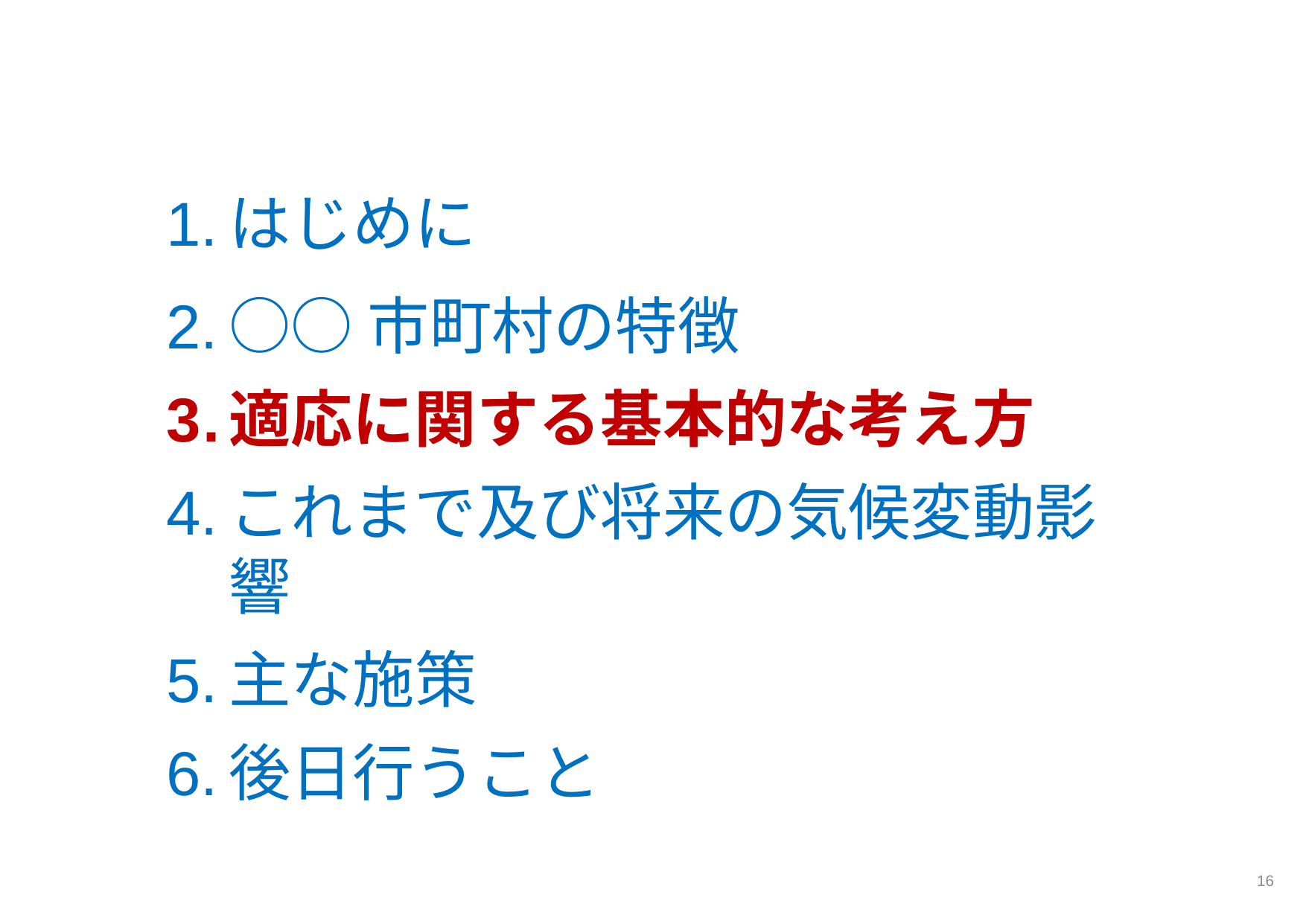

はじめに
○○市町村の特徴
適応に関する基本的な考え方
これまで及び将来の気候変動影響
主な施策
後日行うこと
16